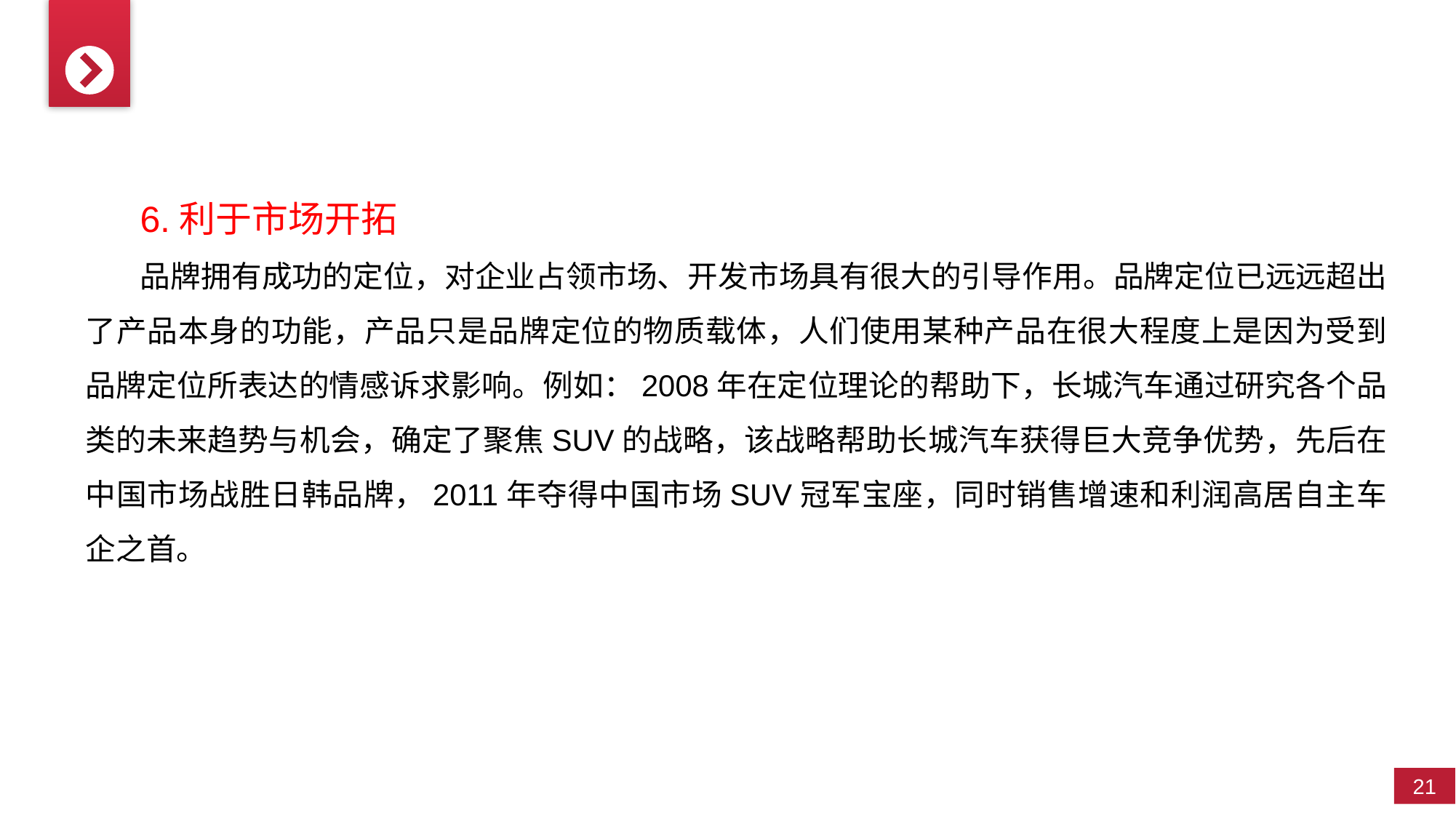

6.利于市场开拓
品牌拥有成功的定位，对企业占领市场、开发市场具有很大的引导作用。品牌定位已远远超出了产品本身的功能，产品只是品牌定位的物质载体，人们使用某种产品在很大程度上是因为受到品牌定位所表达的情感诉求影响。例如：2008年在定位理论的帮助下，长城汽车通过研究各个品类的未来趋势与机会，确定了聚焦SUV的战略，该战略帮助长城汽车获得巨大竞争优势，先后在中国市场战胜日韩品牌，2011年夺得中国市场SUV冠军宝座，同时销售增速和利润高居自主车企之首。